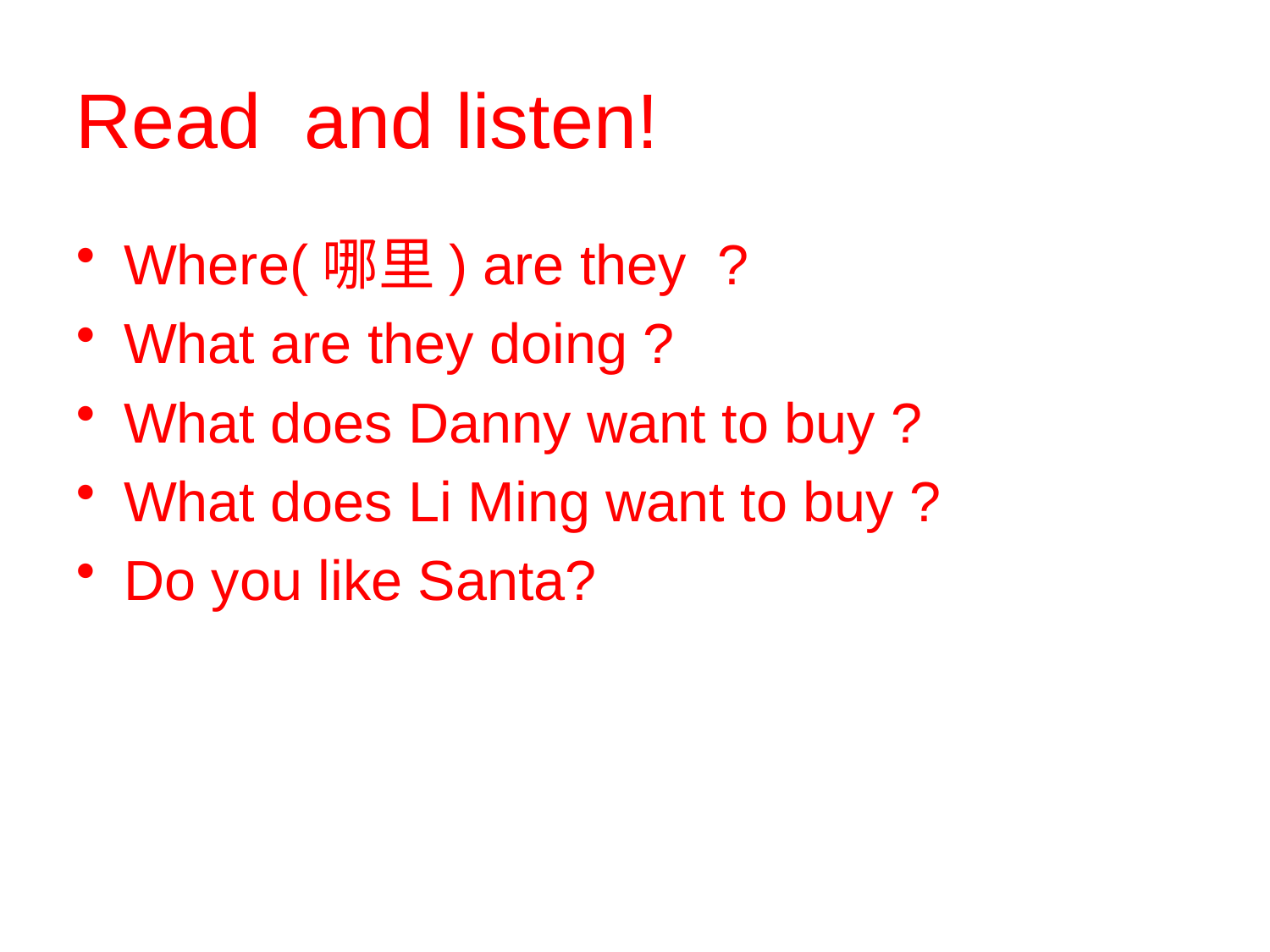

# Read  and listen!
Where(哪里) are they  ?
What are they doing ?
What does Danny want to buy ?
What does Li Ming want to buy ?
Do you like Santa?